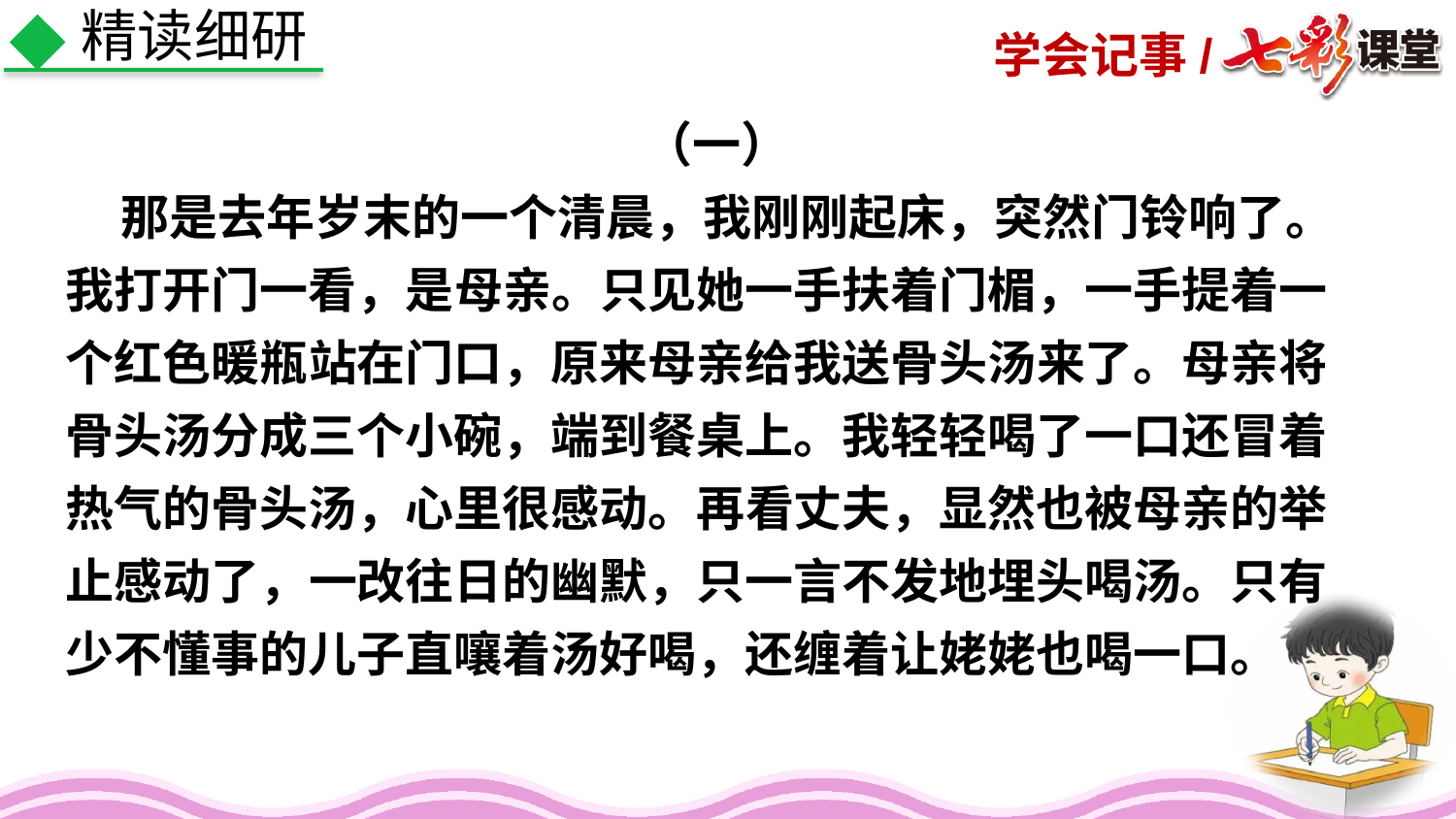

精读细研

（一）
    那是去年岁末的一个清晨，我刚刚起床，突然门铃响了。我打开门一看，是母亲。只见她一手扶着门楣，一手提着一个红色暖瓶站在门口，原来母亲给我送骨头汤来了。母亲将骨头汤分成三个小碗，端到餐桌上。我轻轻喝了一口还冒着热气的骨头汤，心里很感动。再看丈夫，显然也被母亲的举止感动了，一改往日的幽默，只一言不发地埋头喝汤。只有少不懂事的儿子直嚷着汤好喝，还缠着让姥姥也喝一口。